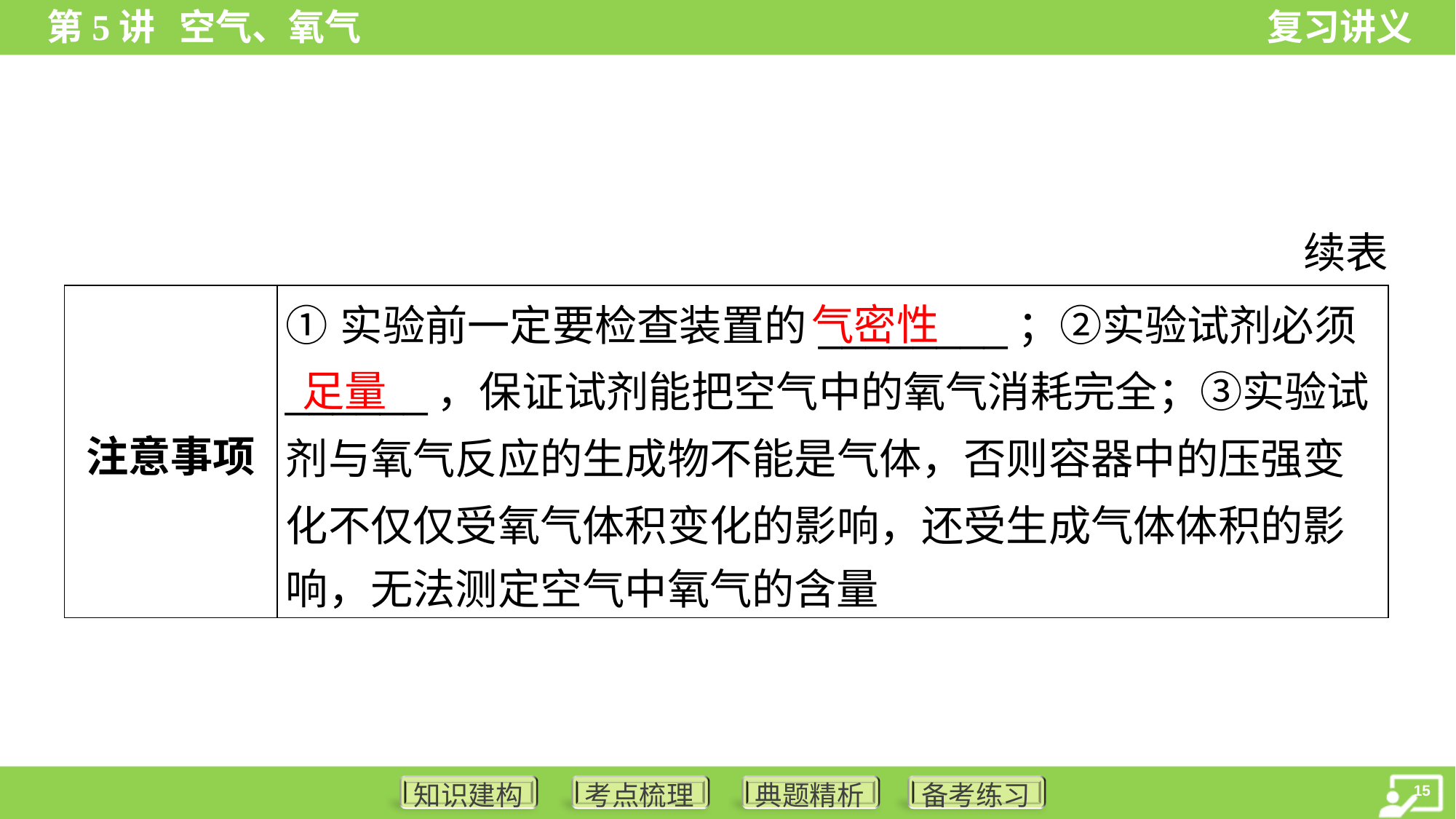

续表
气密性
| 注意事项 | ①实验前一定要检查装置的\_\_\_\_\_\_\_\_；②实验试剂必须 \_\_\_\_\_\_，保证试剂能把空气中的氧气消耗完全；③实验试 剂与氧气反应的生成物不能是气体，否则容器中的压强变 化不仅仅受氧气体积变化的影响，还受生成气体体积的影 响，无法测定空气中氧气的含量 |
| --- | --- |
足量